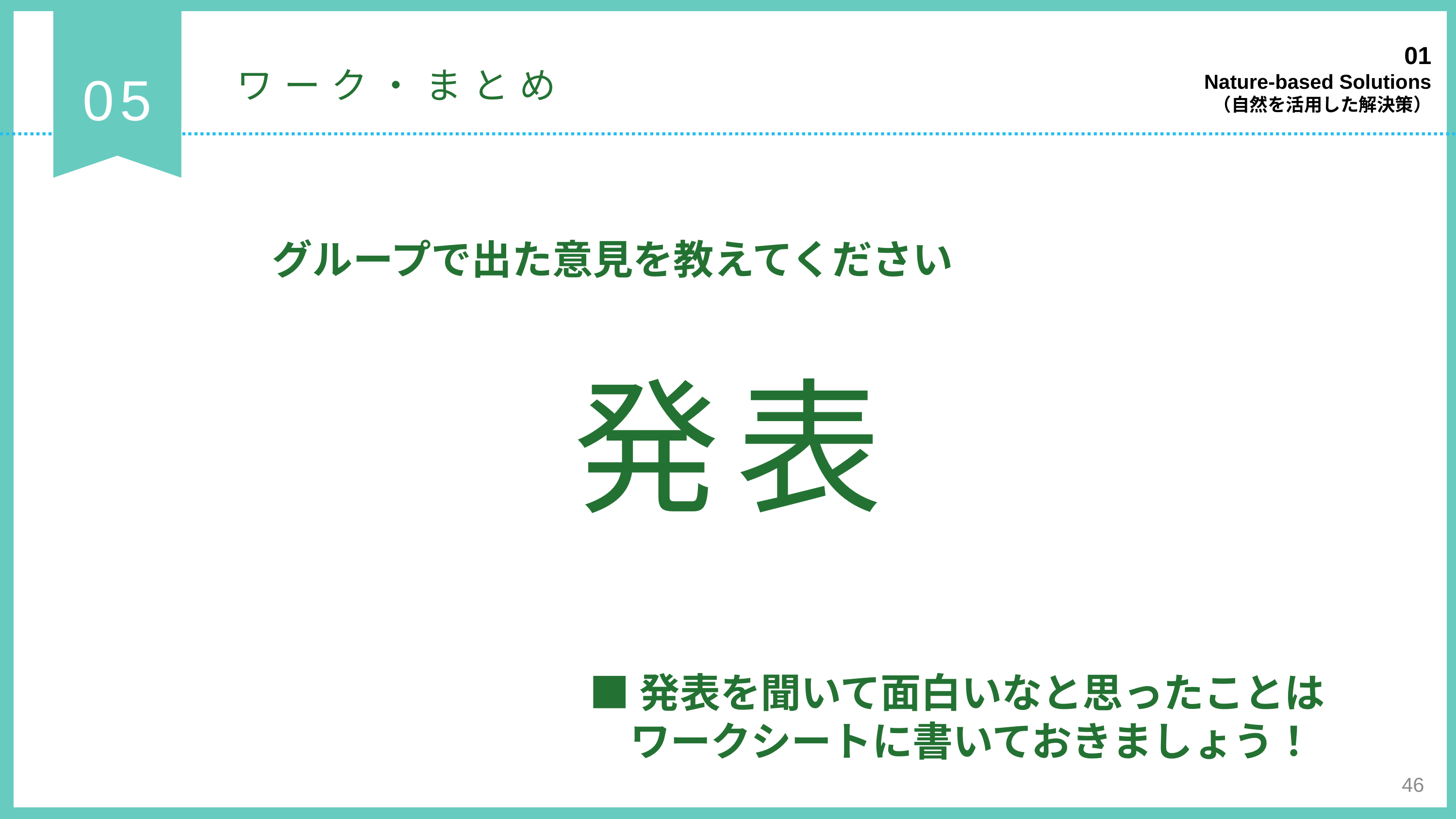

01
Nature-based Solutions
（自然を活用した解決策）
05
ワーク・まとめ

グループで出た意見を教えてください
発表
■発表を聞いて面白いなと思ったことは
　ワークシートに書いておきましょう！
46